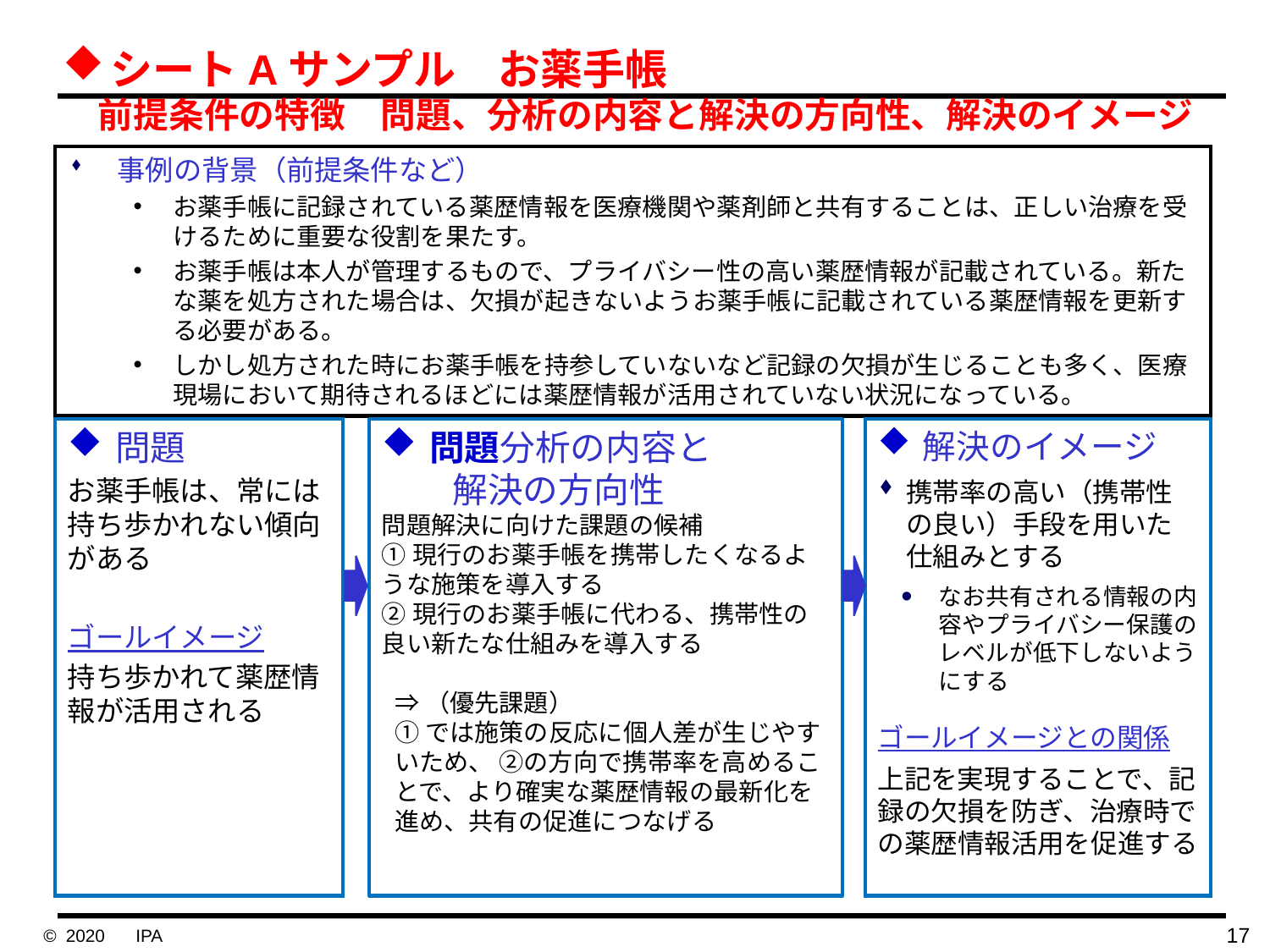

シートAサンプル　お薬手帳
　前提条件の特徴　問題、分析の内容と解決の方向性、解決のイメージ
事例の背景（前提条件など）
お薬手帳に記録されている薬歴情報を医療機関や薬剤師と共有することは、正しい治療を受けるために重要な役割を果たす。
お薬手帳は本人が管理するもので、プライバシー性の高い薬歴情報が記載されている。新たな薬を処方された場合は、欠損が起きないようお薬手帳に記載されている薬歴情報を更新する必要がある。
しかし処方された時にお薬手帳を持参していないなど記録の欠損が生じることも多く、医療現場において期待されるほどには薬歴情報が活用されていない状況になっている。
解決のイメージ
携帯率の高い（携帯性の良い）手段を用いた仕組みとする
なお共有される情報の内容やプライバシー保護のレベルが低下しないようにする

ゴールイメージとの関係
上記を実現することで、記録の欠損を防ぎ、治療時での薬歴情報活用を促進する
問題
お薬手帳は、常には持ち歩かれない傾向がある

ゴールイメージ
持ち歩かれて薬歴情報が活用される
問題分析の内容と
　　解決の方向性
問題解決に向けた課題の候補
①現行のお薬手帳を携帯したくなるような施策を導入する
②現行のお薬手帳に代わる、携帯性の良い新たな仕組みを導入する

⇒（優先課題）
①では施策の反応に個人差が生じやすいため、 ②の方向で携帯率を高めることで、より確実な薬歴情報の最新化を進め、共有の促進につなげる